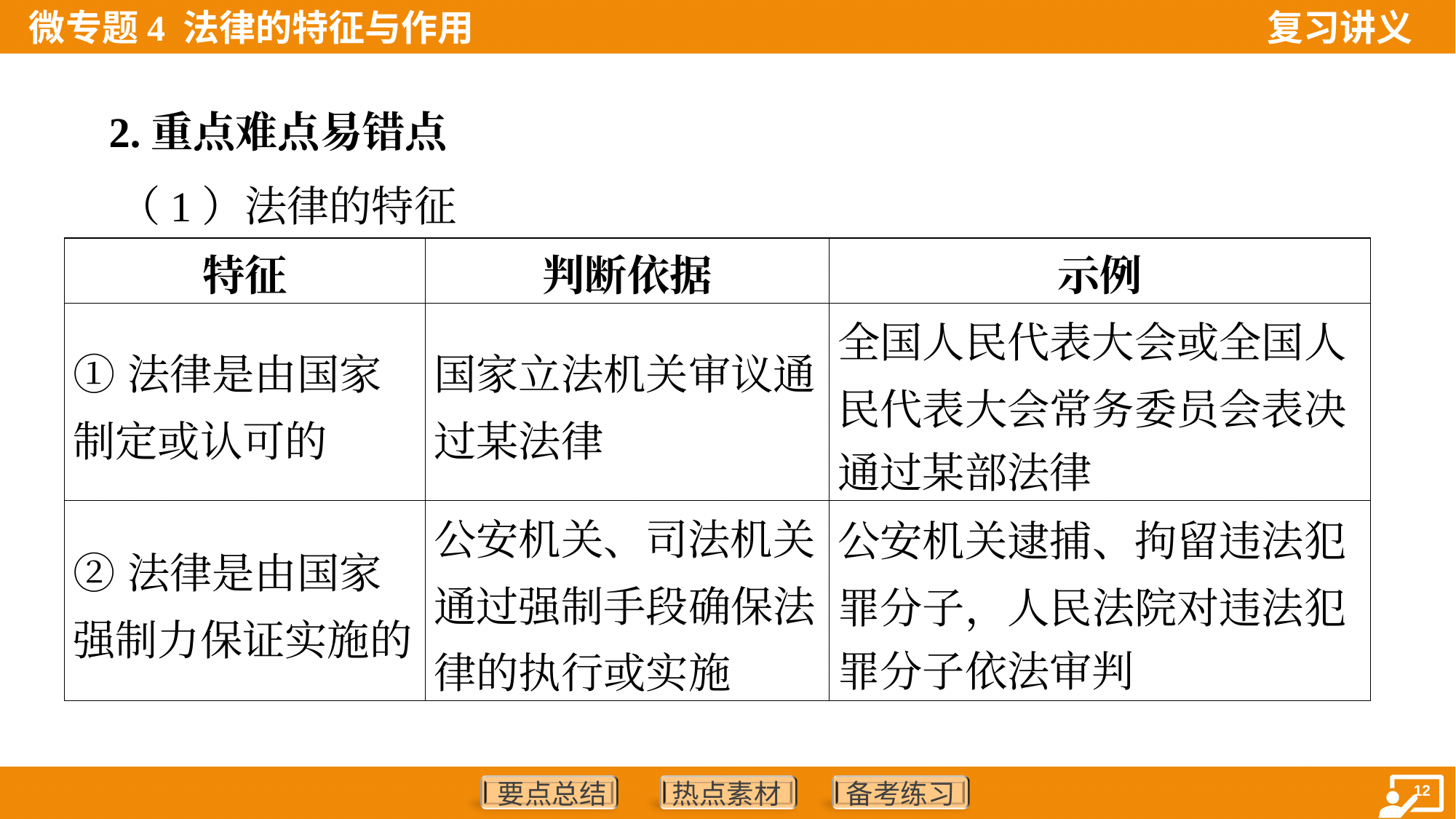

2.重点难点易错点
    （1）法律的特征
| 特征 | 判断依据 | 示例 |
| --- | --- | --- |
| ①法律是由国家制定或认可的 | 国家立法机关审议通过某法律 | 全国人民代表大会或全国人 民代表大会常务委员会表决 通过某部法律 |
| ②法律是由国家强制力保证实施的 | 公安机关、司法机关通过强制手段确保法律的执行或实施 | 公安机关逮捕、拘留违法犯 罪分子，人民法院对违法犯 罪分子依法审判 |